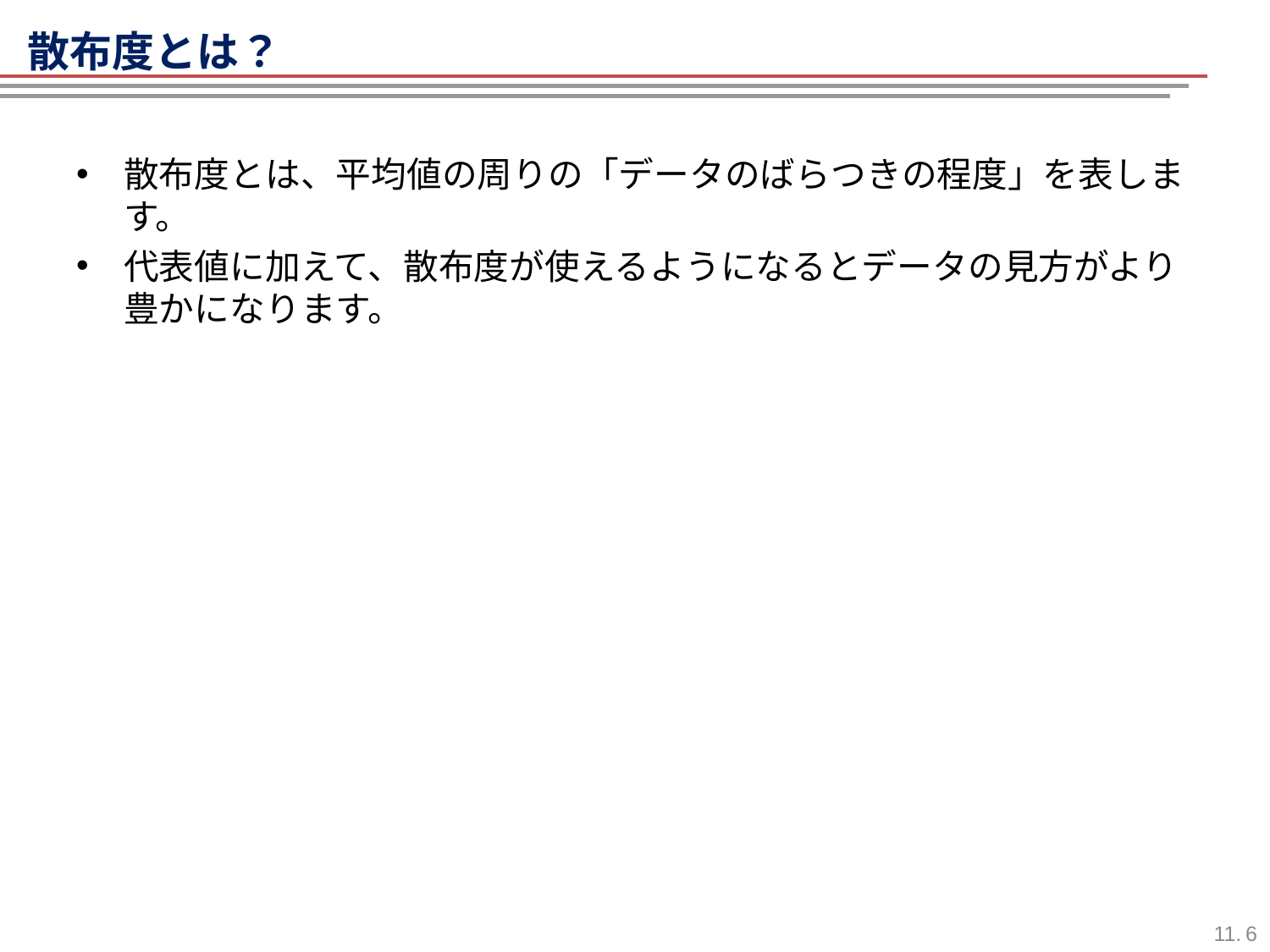

散布度とは？
散布度とは、平均値の周りの「データのばらつきの程度」を表します。
代表値に加えて、散布度が使えるようになるとデータの見方がより豊かになります。

6